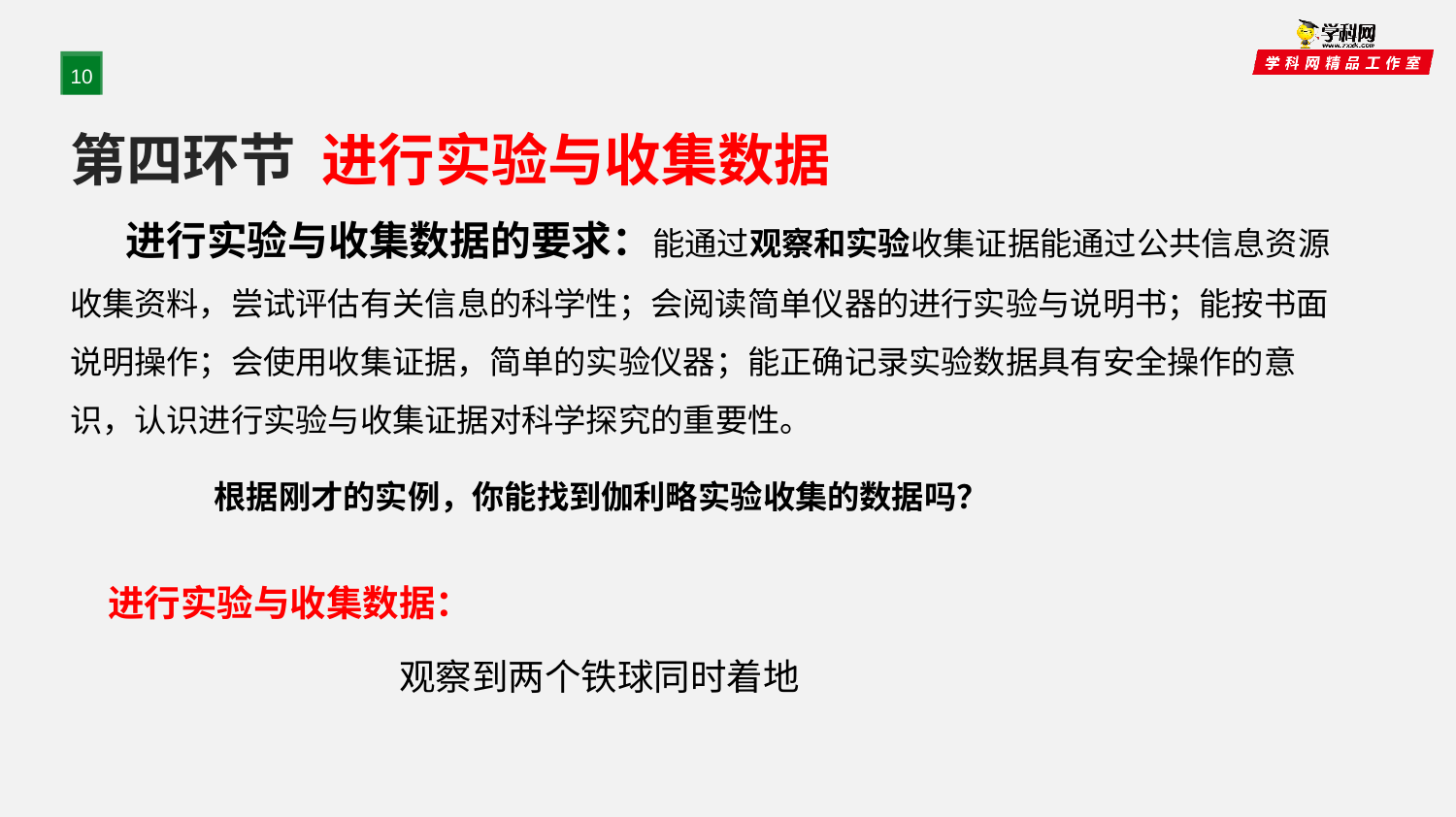

10
第四环节  进行实验与收集数据
     进行实验与收集数据的要求：能通过观察和实验收集证据能通过公共信息资源收集资料，尝试评估有关信息的科学性；会阅读简单仪器的进行实验与说明书；能按书面说明操作；会使用收集证据，简单的实验仪器；能正确记录实验数据具有安全操作的意识，认识进行实验与收集证据对科学探究的重要性。
根据刚才的实例，你能找到伽利略实验收集的数据吗？

进行实验与收集数据：
观察到两个铁球同时着地